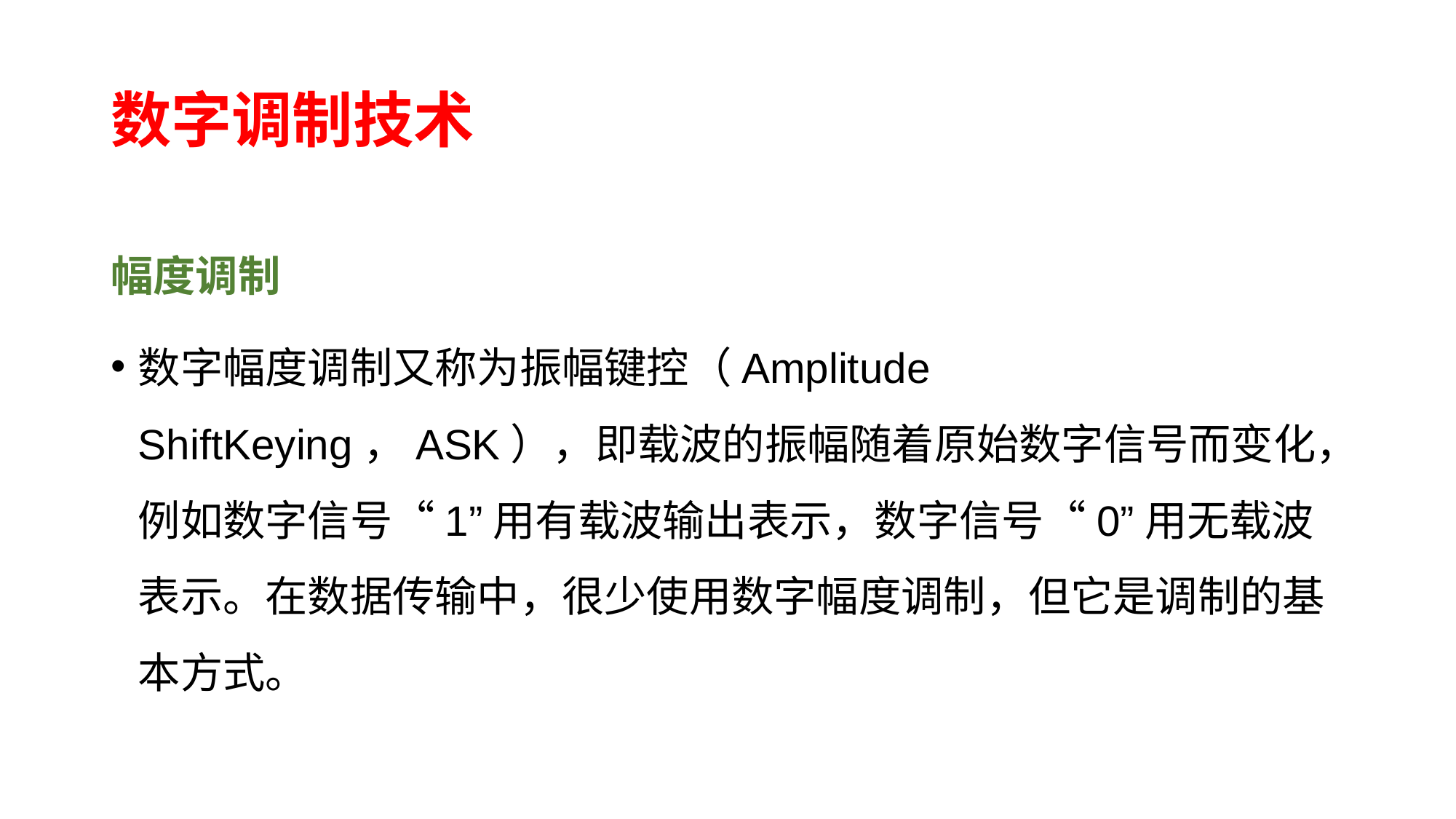

# 数字调制技术
幅度调制
数字幅度调制又称为振幅键控（Amplitude ShiftKeying，ASK），即载波的振幅随着原始数字信号而变化，例如数字信号“1”用有载波输出表示，数字信号“0”用无载波表示。在数据传输中，很少使用数字幅度调制，但它是调制的基本方式。